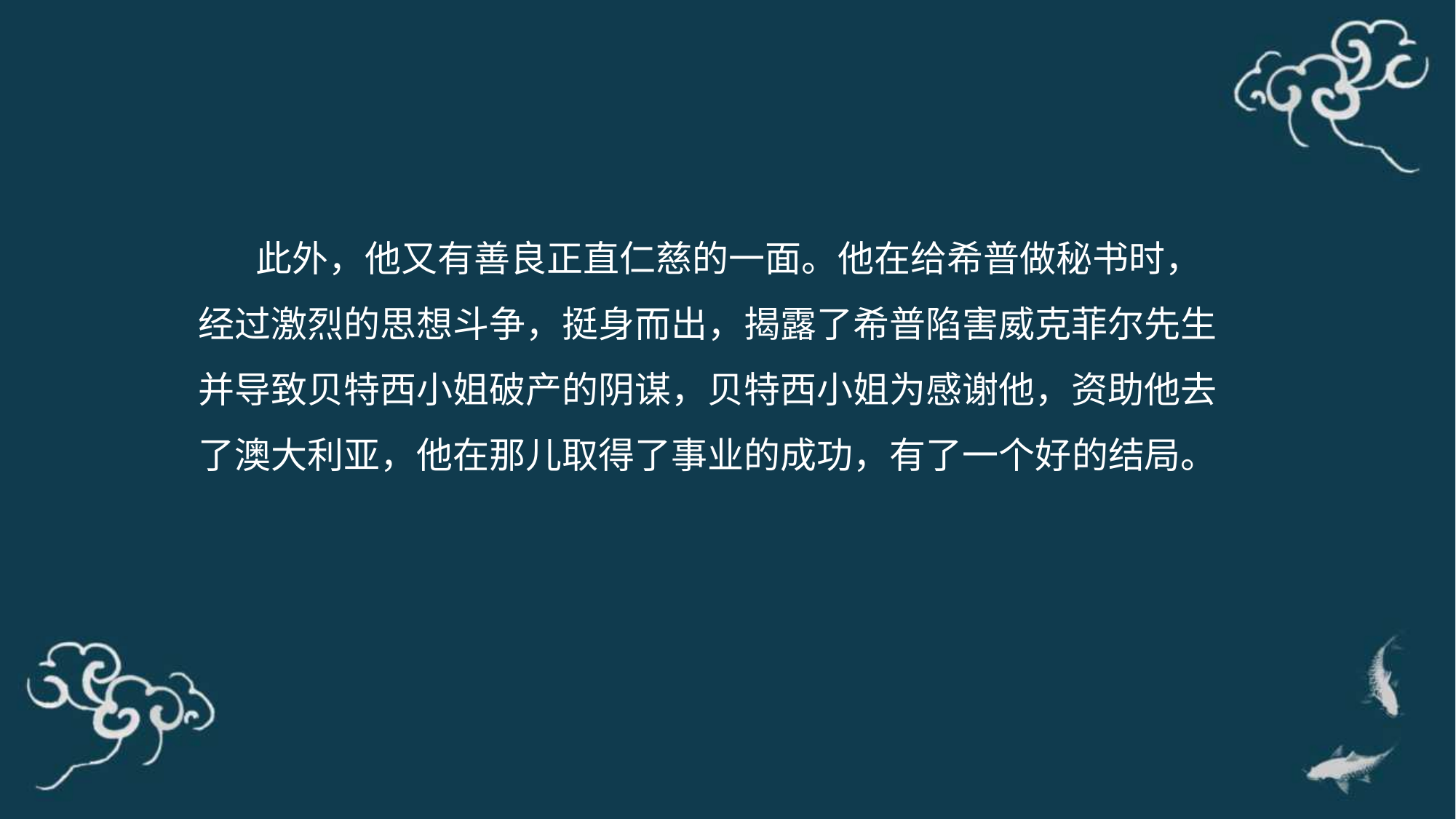

此外，他又有善良正直仁慈的一面。他在给希普做秘书时，经过激烈的思想斗争，挺身而出，揭露了希普陷害威克菲尔先生并导致贝特西小姐破产的阴谋，贝特西小姐为感谢他，资助他去了澳大利亚，他在那儿取得了事业的成功，有了一个好的结局。